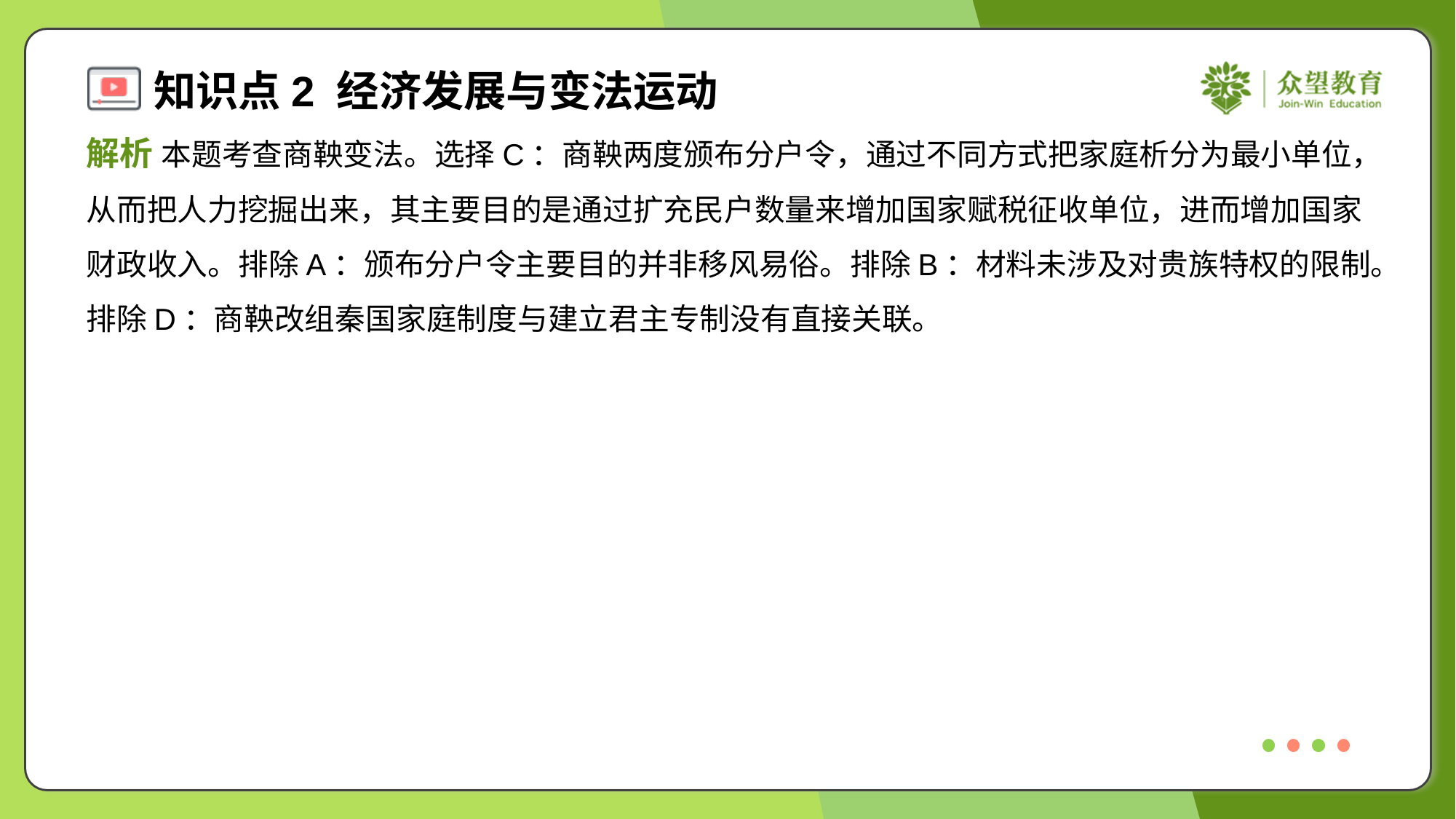

解析 本题考查商鞅变法。选择C：商鞅两度颁布分户令，通过不同方式把家庭析分为最小单位，
从而把人力挖掘出来，其主要目的是通过扩充民户数量来增加国家赋税征收单位，进而增加国家
财政收入。排除A：颁布分户令主要目的并非移风易俗。排除B：材料未涉及对贵族特权的限制。
排除D：商鞅改组秦国家庭制度与建立君主专制没有直接关联。